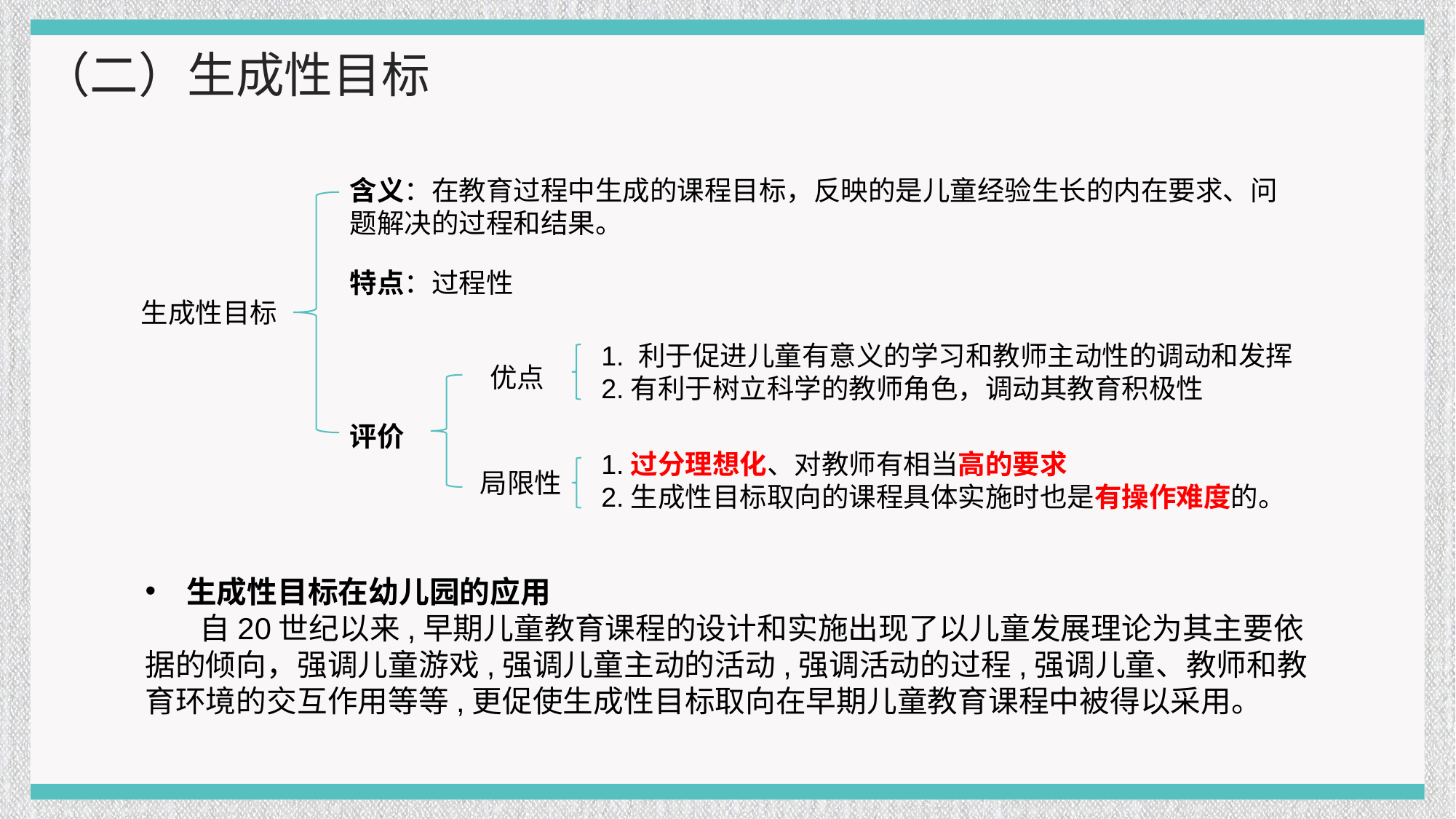

（二）生成性目标
含义：在教育过程中生成的课程目标，反映的是儿童经验生长的内在要求、问题解决的过程和结果。

生成性目标
评价
特点：过程性
1. 利于促进儿童有意义的学习和教师主动性的调动和发挥
2.有利于树立科学的教师角色，调动其教育积极性
优点

1.过分理想化、对教师有相当高的要求
2.生成性目标取向的课程具体实施时也是有操作难度的。
局限性

生成性目标在幼儿园的应用
自20世纪以来,早期儿童教育课程的设计和实施出现了以儿童发展理论为其主要依据的倾向，强调儿童游戏,强调儿童主动的活动,强调活动的过程,强调儿童、教师和教育环境的交互作用等等,更促使生成性目标取向在早期儿童教育课程中被得以采用。